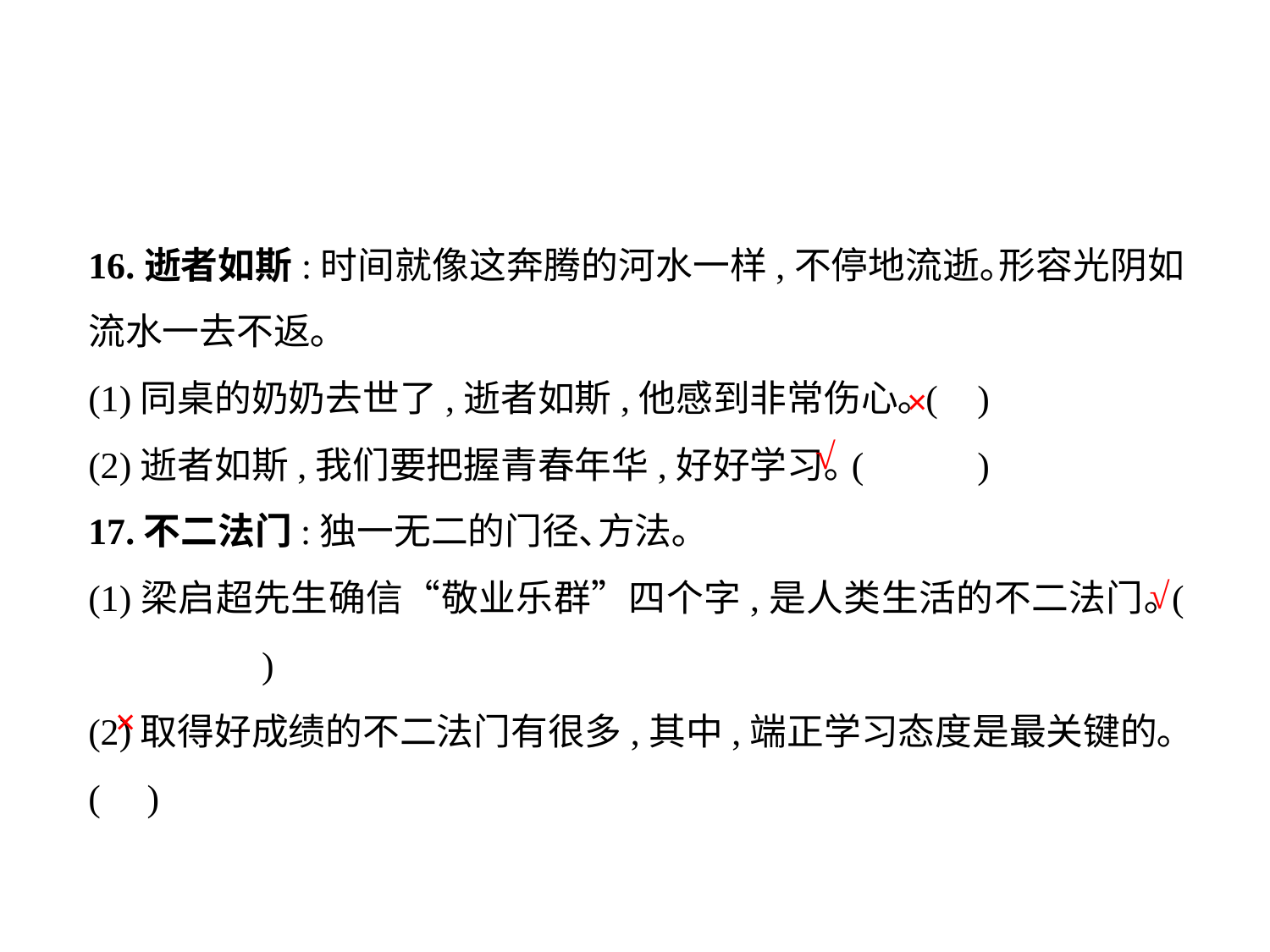

16.逝者如斯:时间就像这奔腾的河水一样,不停地流逝｡形容光阴如流水一去不返｡
(1)同桌的奶奶去世了,逝者如斯,他感到非常伤心｡(	)
(2)逝者如斯,我们要把握青春年华,好好学习｡(	)
17.不二法门:独一无二的门径､方法｡
(1)梁启超先生确信“敬业乐群”四个字,是人类生活的不二法门｡(	     )
(2)取得好成绩的不二法门有很多,其中,端正学习态度是最关键的｡(     )
×
√
√
×